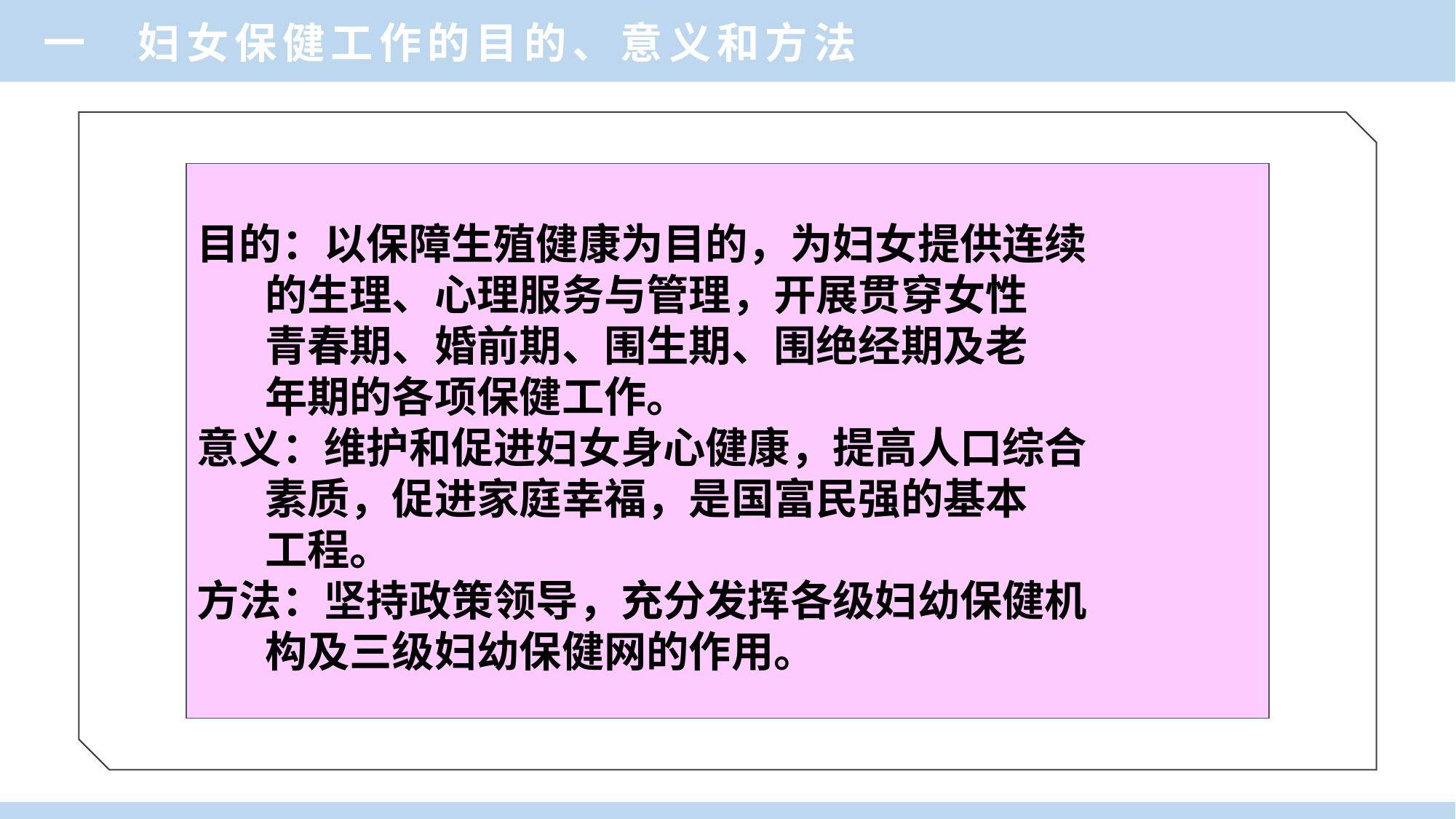

一   妇女保健工作的目的、意义和方法

目的：以保障生殖健康为目的，为妇女提供连续
      的生理、心理服务与管理，开展贯穿女性
      青春期、婚前期、围生期、围绝经期及老
      年期的各项保健工作。
意义：维护和促进妇女身心健康，提高人口综合
      素质，促进家庭幸福，是国富民强的基本
      工程。
方法：坚持政策领导，充分发挥各级妇幼保健机
      构及三级妇幼保健网的作用。